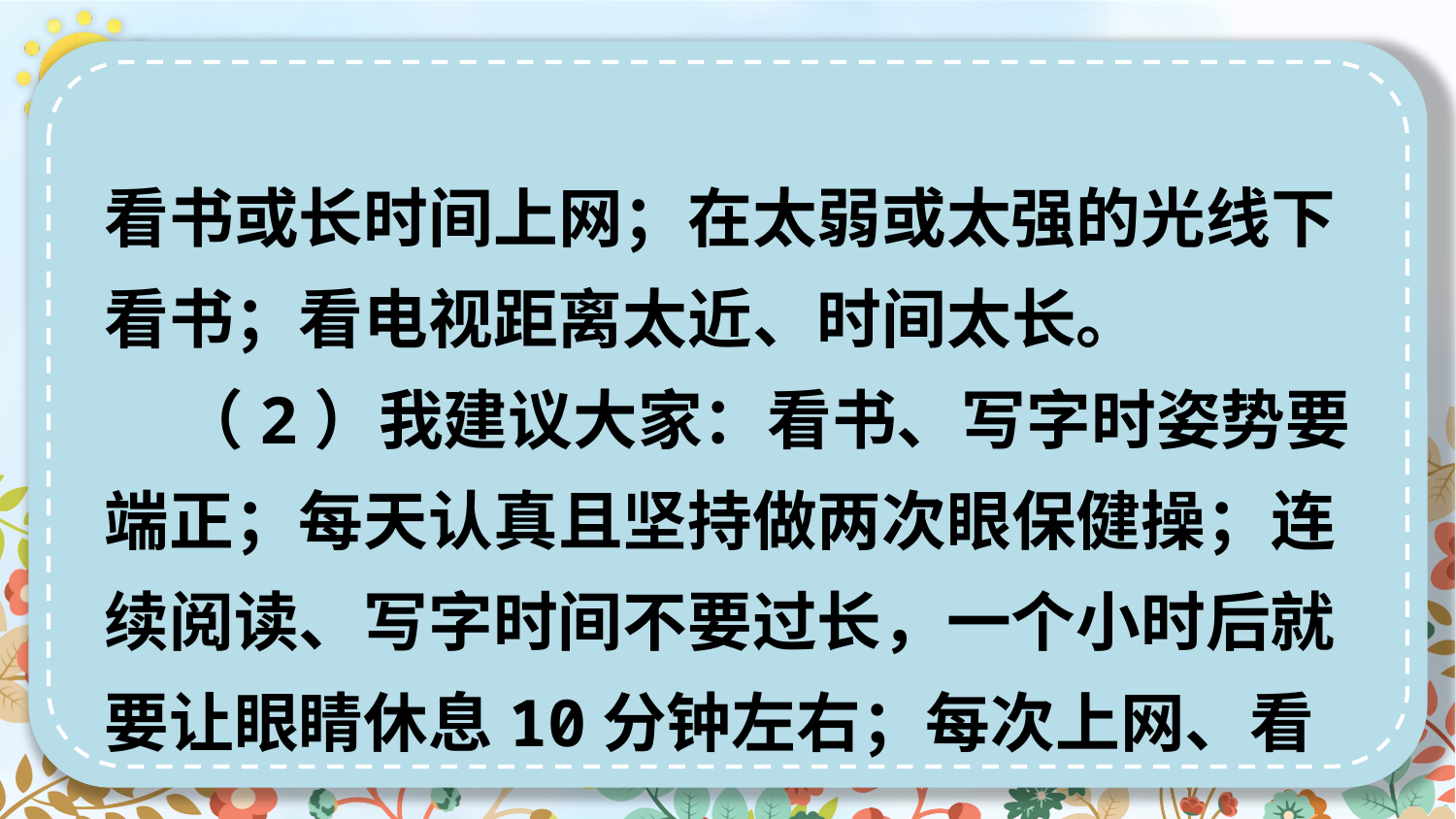

看书或长时间上网；在太弱或太强的光线下看书；看电视距离太近、时间太长。
    （2）我建议大家：看书、写字时姿势要端正；每天认真且坚持做两次眼保健操；连续阅读、写字时间不要过长，一个小时后就要让眼睛休息10分钟左右；每次上网、看